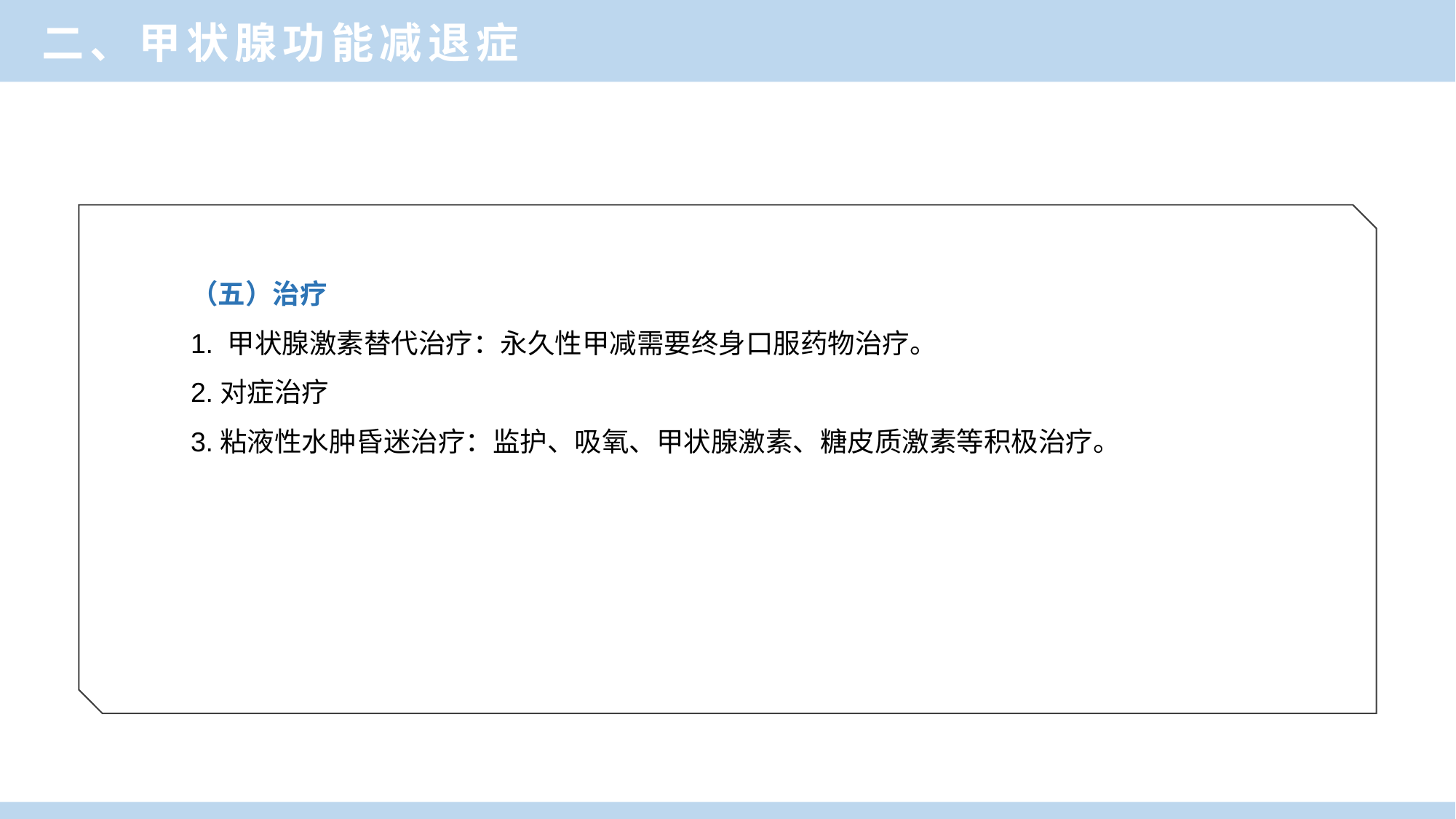

二、甲状腺功能减退症

（五）治疗
1. 甲状腺激素替代治疗：永久性甲减需要终身口服药物治疗。
2.对症治疗
3.粘液性水肿昏迷治疗：监护、吸氧、甲状腺激素、糖皮质激素等积极治疗。